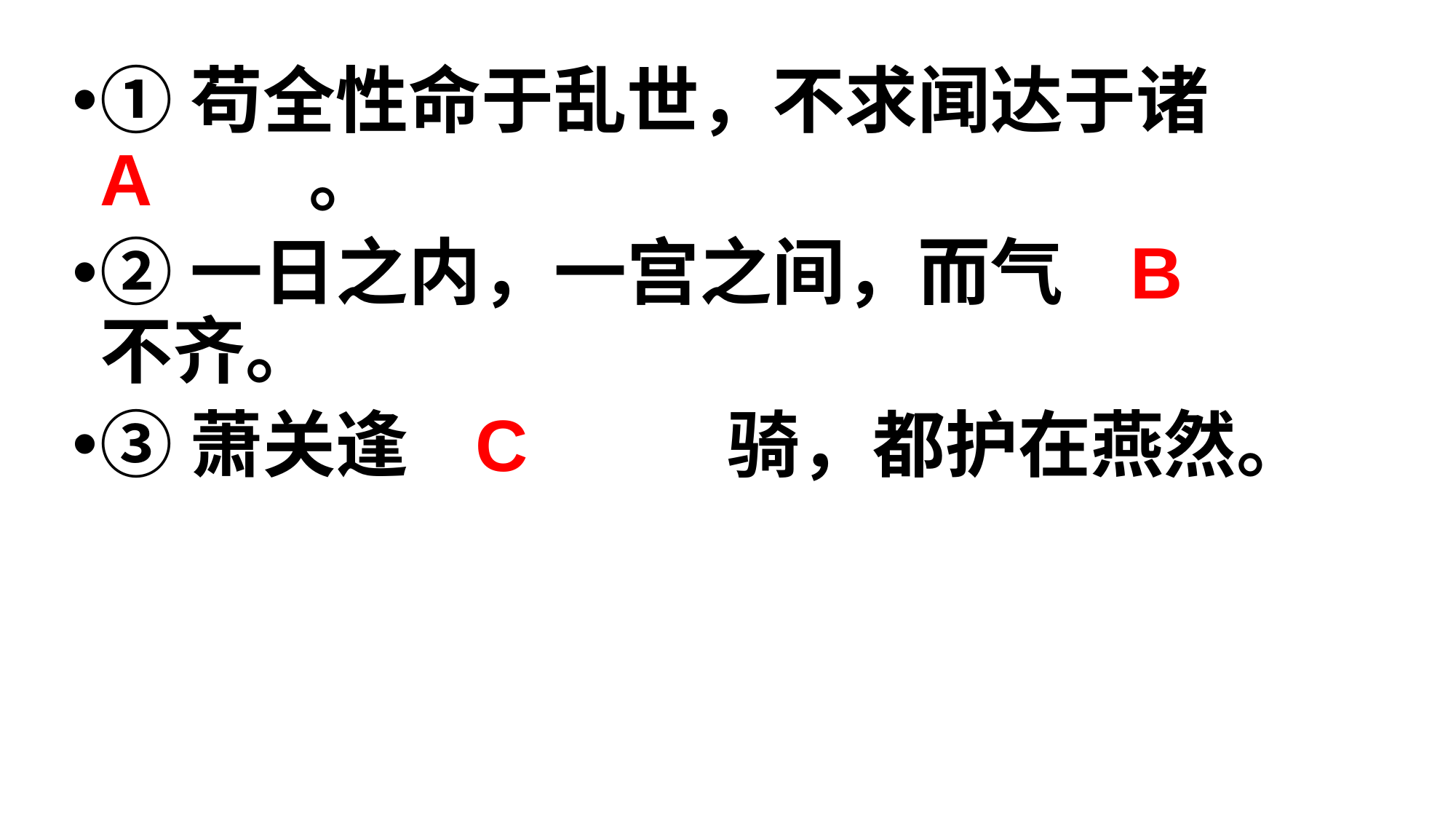

①苟全性命于乱世，不求闻达于诸     A       。
②一日之内，一宫之间，而气   B        不齐。
③萧关逢   C         骑，都护在燕然。